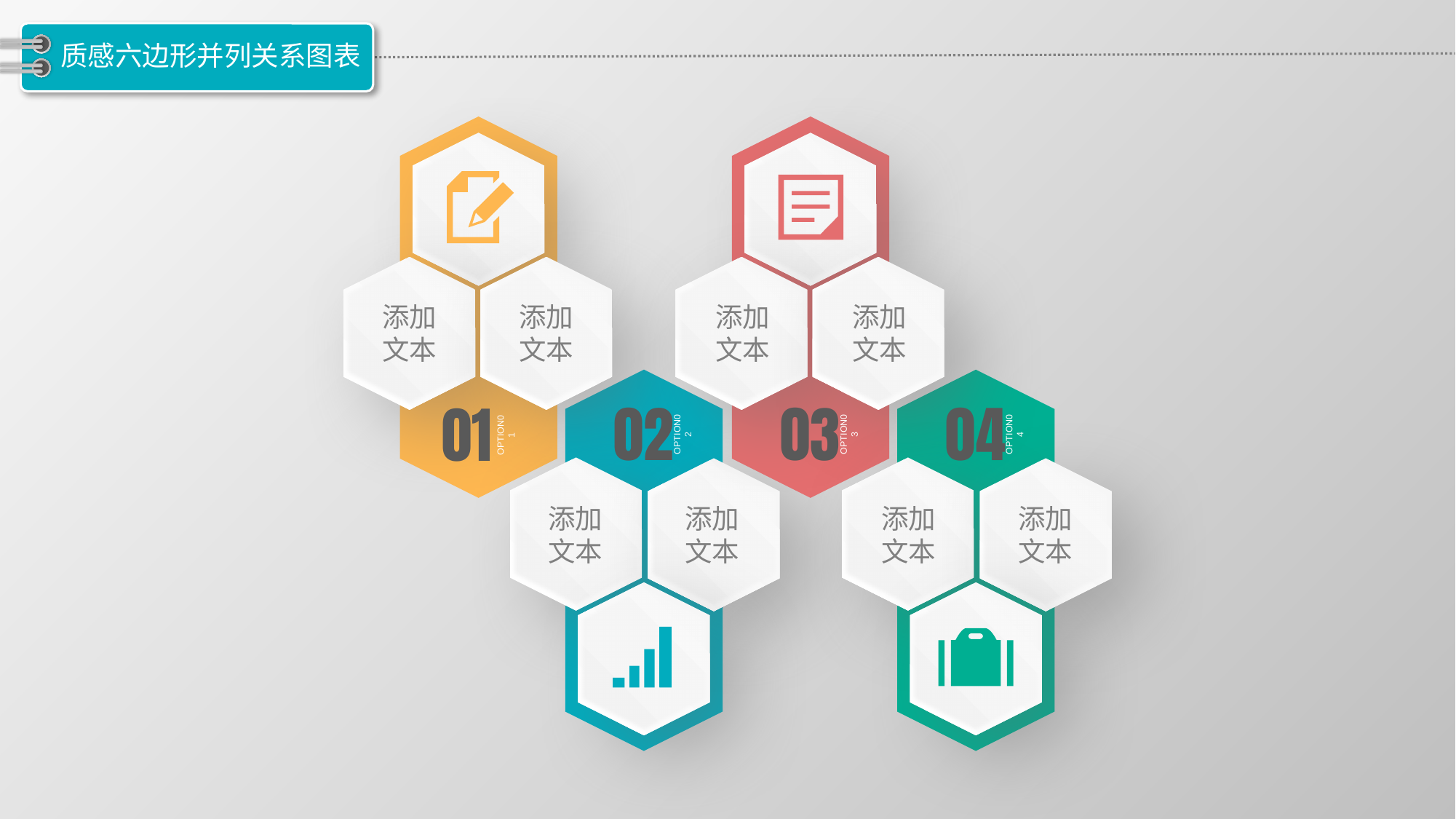

# 质感六边形并列关系图表

添加文本
添加文本
添加文本
添加文本
02
OPTION02
03
OPTION03
04
OPTION04
01
OPTION01
添加文本
添加文本
添加文本
添加文本